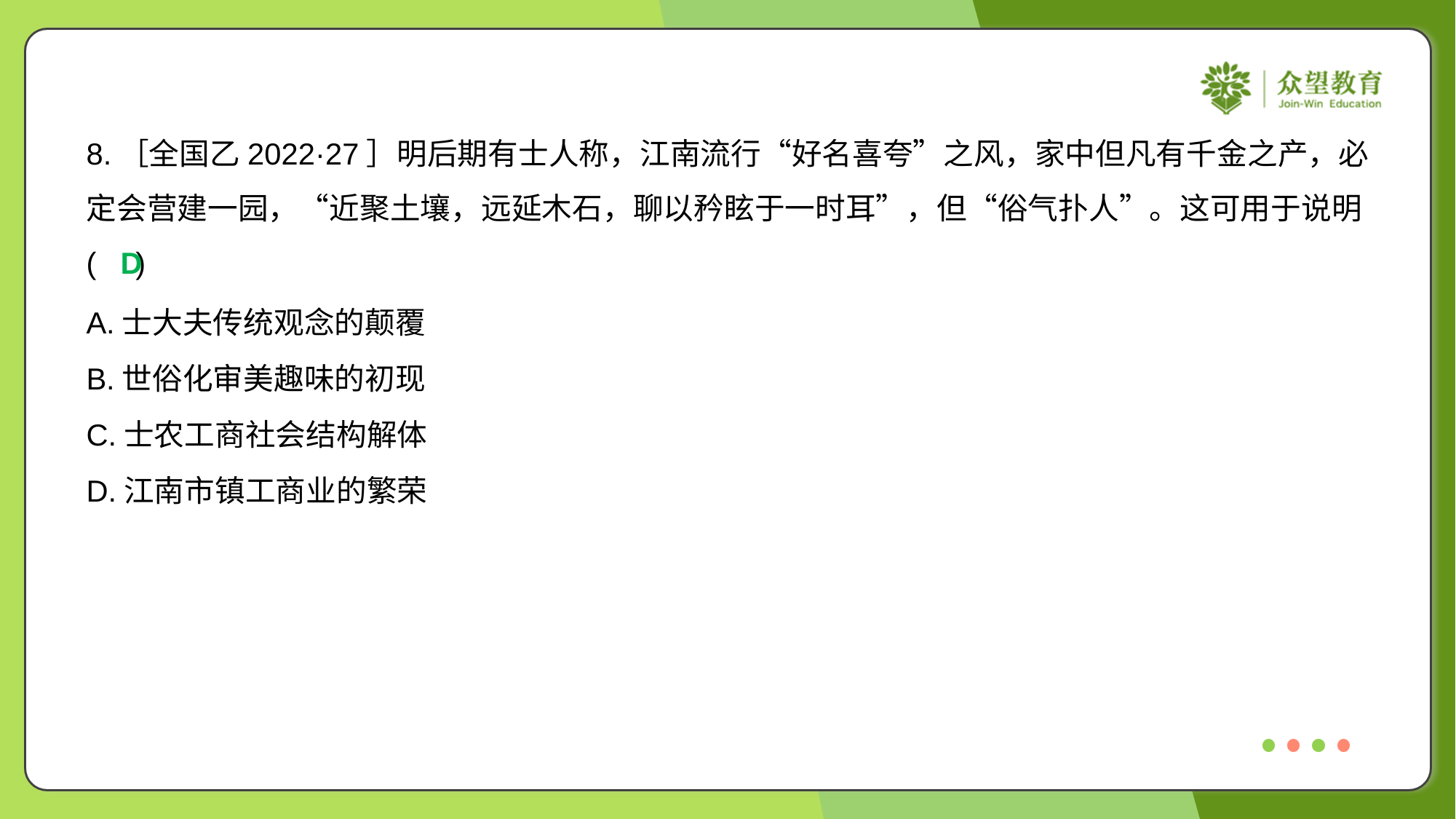

8.［全国乙2022·27］明后期有士人称，江南流行“好名喜夸”之风，家中但凡有千金之产，必
定会营建一园，“近聚土壤，远延木石，聊以矜眩于一时耳”，但“俗气扑人”。这可用于说明
(     )
D
A.士大夫传统观念的颠覆
B.世俗化审美趣味的初现
C.士农工商社会结构解体
D.江南市镇工商业的繁荣